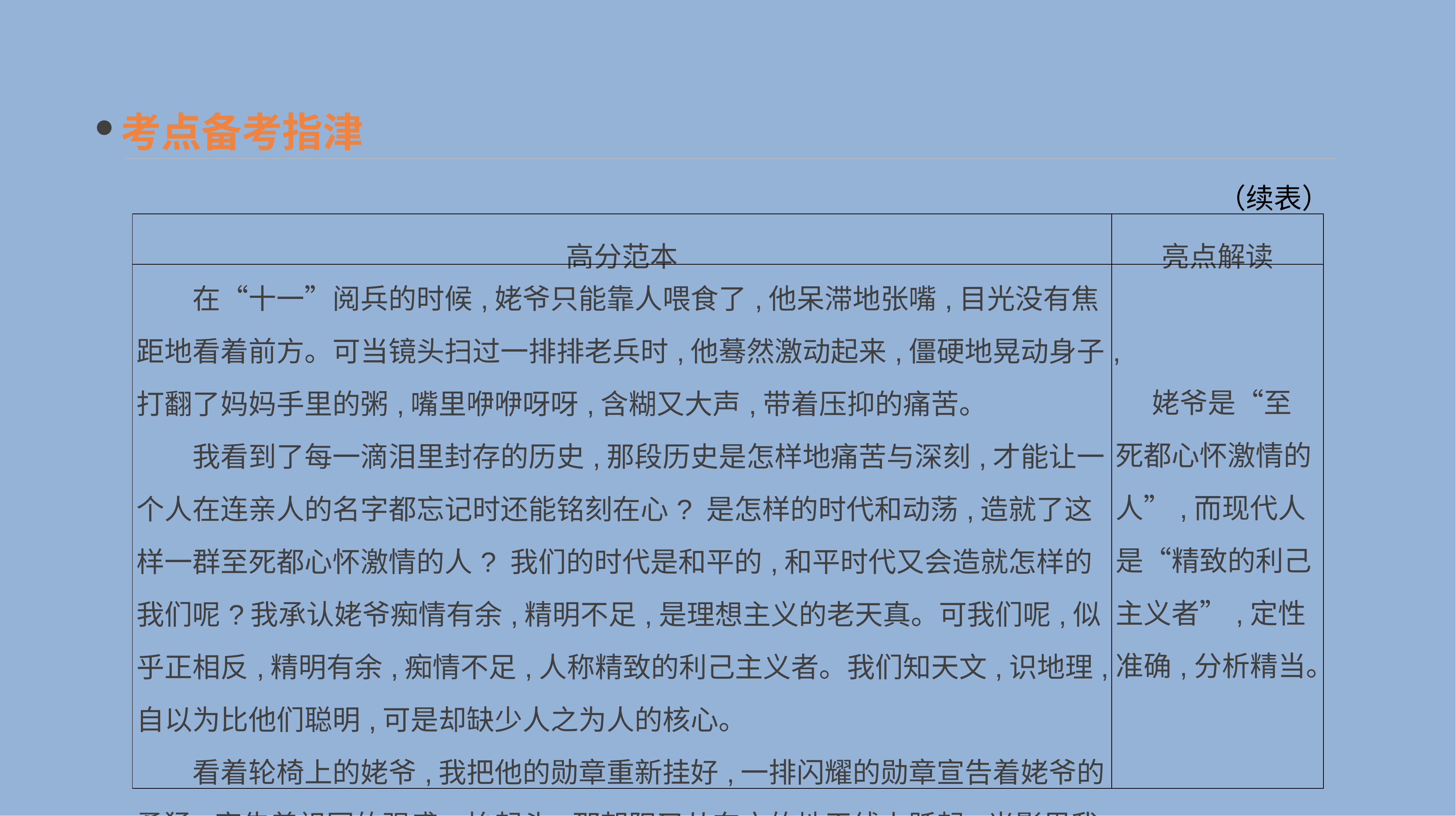

考点备考指津

（续表）
| 高分范本 | 亮点解读 |
| --- | --- |
| 在“十一”阅兵的时候,姥爷只能靠人喂食了,他呆滞地张嘴,目光没有焦距地看着前方。可当镜头扫过一排排老兵时,他蓦然激动起来,僵硬地晃动身子,打翻了妈妈手里的粥,嘴里咿咿呀呀,含糊又大声,带着压抑的痛苦。 　　我看到了每一滴泪里封存的历史,那段历史是怎样地痛苦与深刻,才能让一个人在连亲人的名字都忘记时还能铭刻在心? 是怎样的时代和动荡,造就了这样一群至死都心怀激情的人? 我们的时代是和平的,和平时代又会造就怎样的我们呢?我承认姥爷痴情有余,精明不足,是理想主义的老天真。可我们呢,似乎正相反,精明有余,痴情不足,人称精致的利己主义者。我们知天文,识地理,自以为比他们聪明,可是却缺少人之为人的核心。 　　看着轮椅上的姥爷,我把他的勋章重新挂好,一排闪耀的勋章宣告着姥爷的勇猛,宣告着祖国的强盛。抬起头,那朝阳又从东方的地平线上跃起,光影里我仿佛又看到了姥爷的笑脸和那刚毅的身影。 | 姥爷是“至死都心怀激情的人”,而现代人是“精致的利己主义者”,定性准确,分析精当。 |